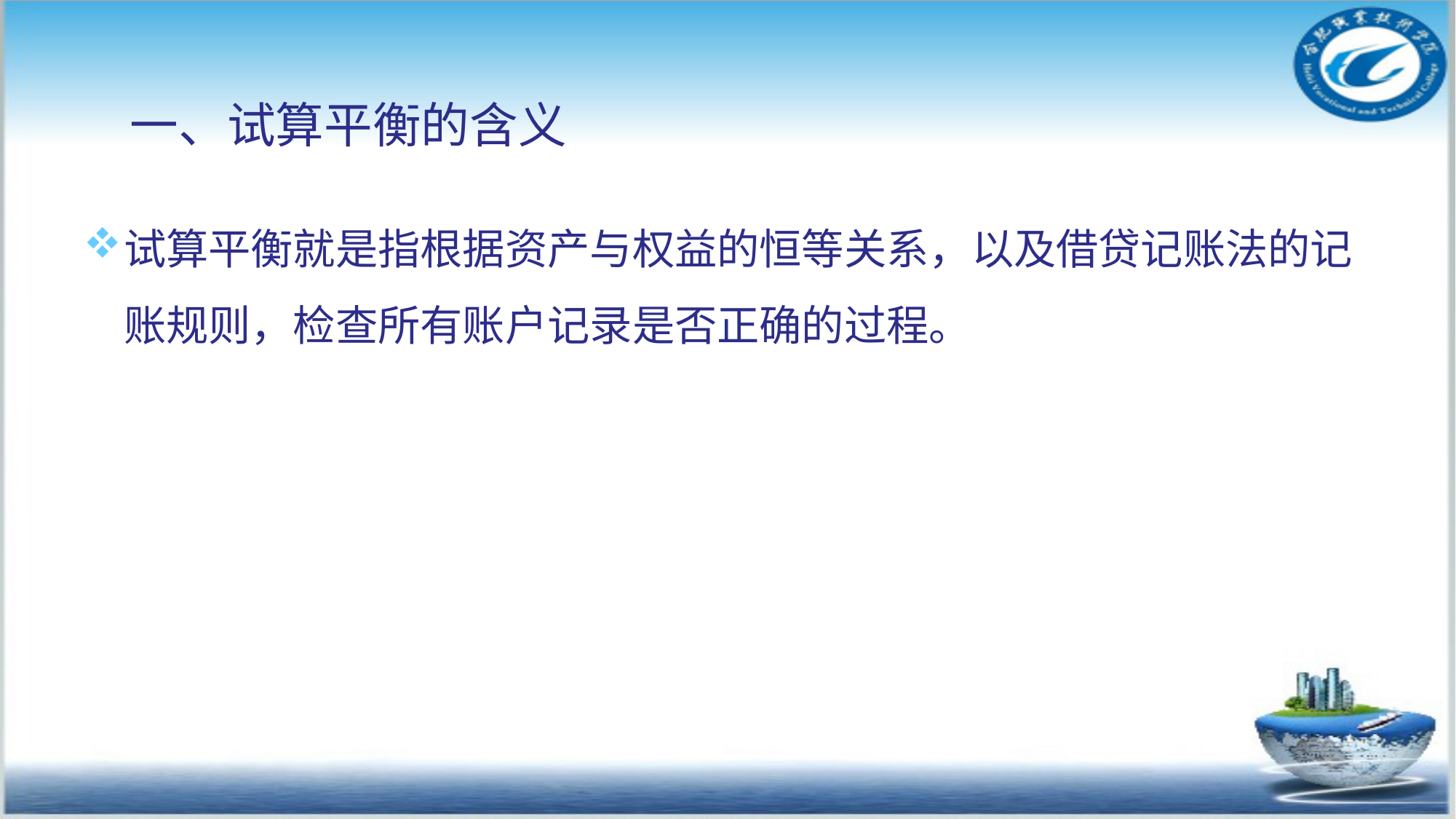

一、试算平衡的含义
试算平衡就是指根据资产与权益的恒等关系，以及借贷记账法的记账规则，检查所有账户记录是否正确的过程。
4